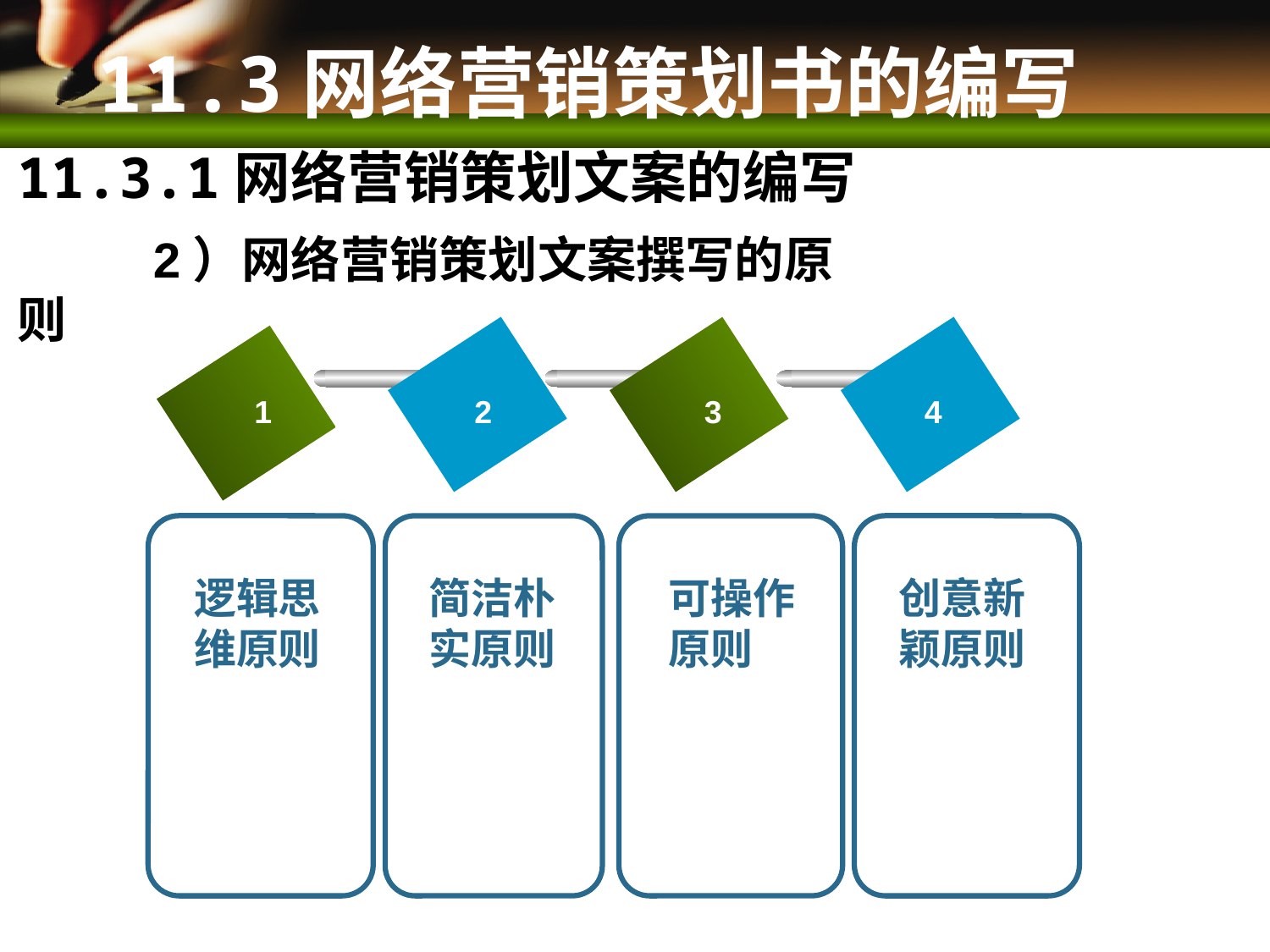

11.3网络营销策划书的编写
11.3.1网络营销策划文案的编写
    2）网络营销策划文案撰写的原则

1
2
3
4

逻辑思
维原则
简洁朴
实原则
可操作
原则
创意新
颖原则